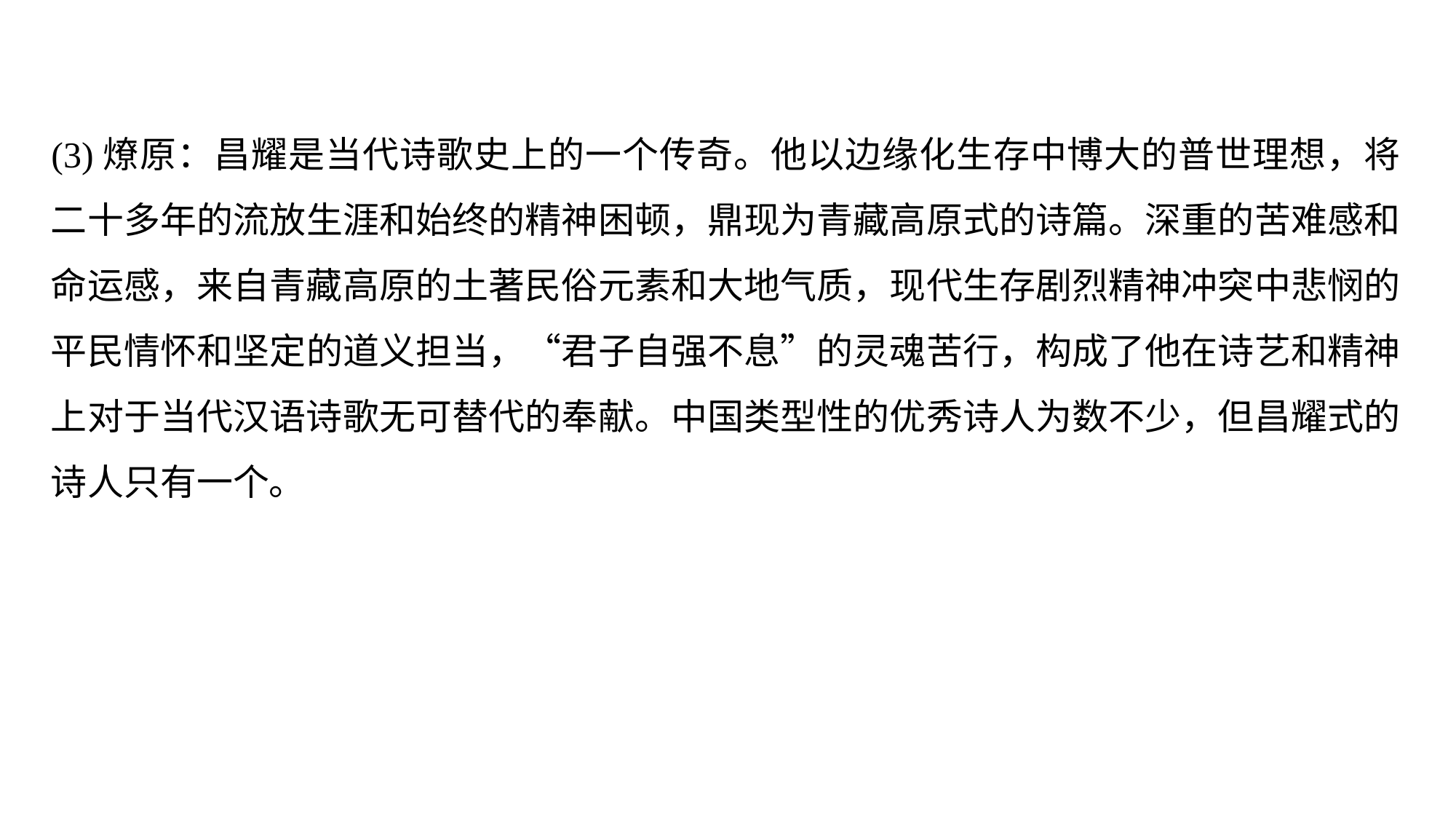

(3)燎原：昌耀是当代诗歌史上的一个传奇。他以边缘化生存中博大的普世理想，将二十多年的流放生涯和始终的精神困顿，鼎现为青藏高原式的诗篇。深重的苦难感和命运感，来自青藏高原的土著民俗元素和大地气质，现代生存剧烈精神冲突中悲悯的平民情怀和坚定的道义担当，“君子自强不息”的灵魂苦行，构成了他在诗艺和精神上对于当代汉语诗歌无可替代的奉献。中国类型性的优秀诗人为数不少，但昌耀式的诗人只有一个。